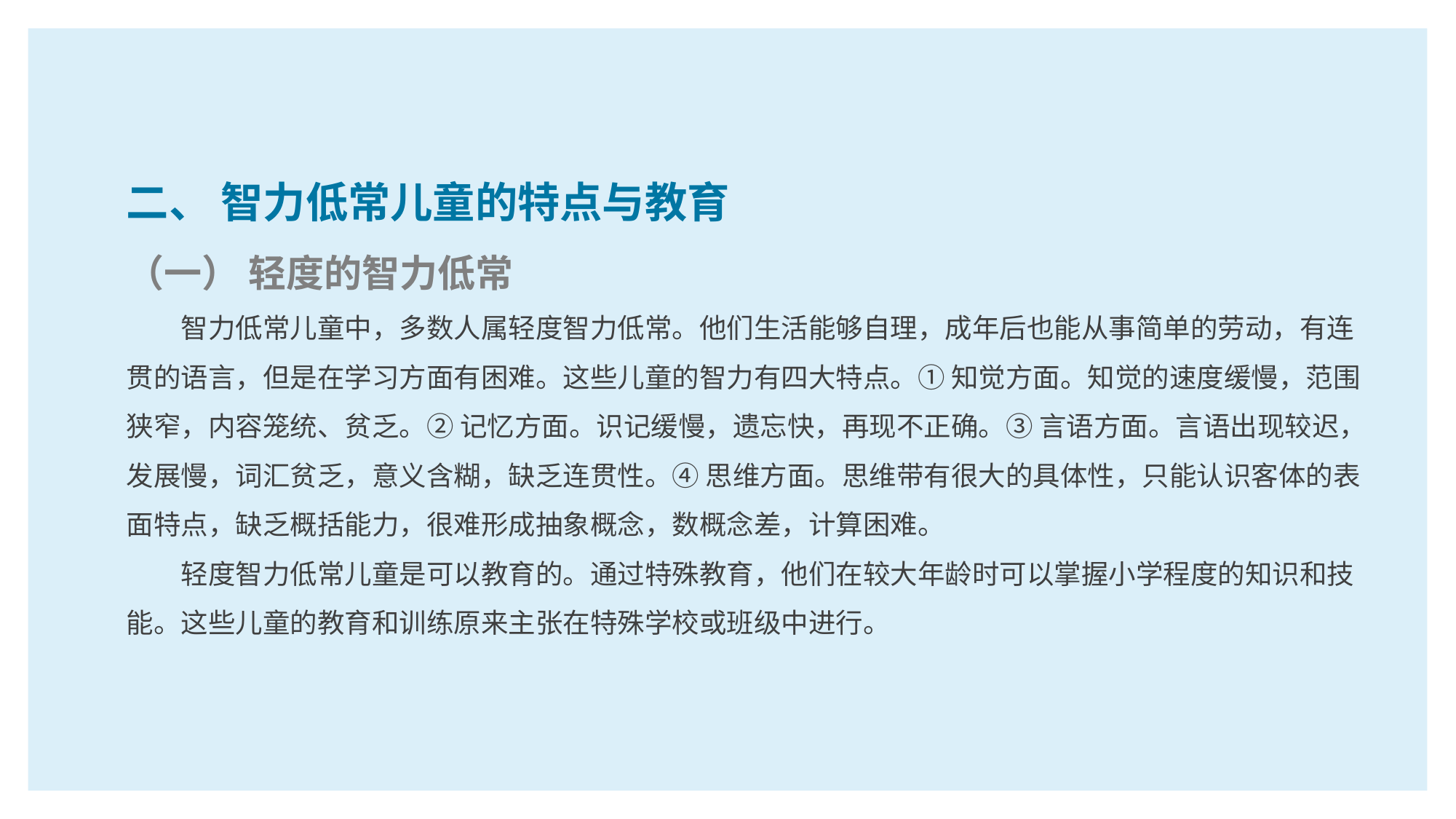

二、 智力低常儿童的特点与教育
（一） 轻度的智力低常
智力低常儿童中，多数人属轻度智力低常。他们生活能够自理，成年后也能从事简单的劳动，有连贯的语言，但是在学习方面有困难。这些儿童的智力有四大特点。① 知觉方面。知觉的速度缓慢，范围狭窄，内容笼统、贫乏。② 记忆方面。识记缓慢，遗忘快，再现不正确。③ 言语方面。言语出现较迟，发展慢，词汇贫乏，意义含糊，缺乏连贯性。④ 思维方面。思维带有很大的具体性，只能认识客体的表面特点，缺乏概括能力，很难形成抽象概念，数概念差，计算困难。
轻度智力低常儿童是可以教育的。通过特殊教育，他们在较大年龄时可以掌握小学程度的知识和技能。这些儿童的教育和训练原来主张在特殊学校或班级中进行。